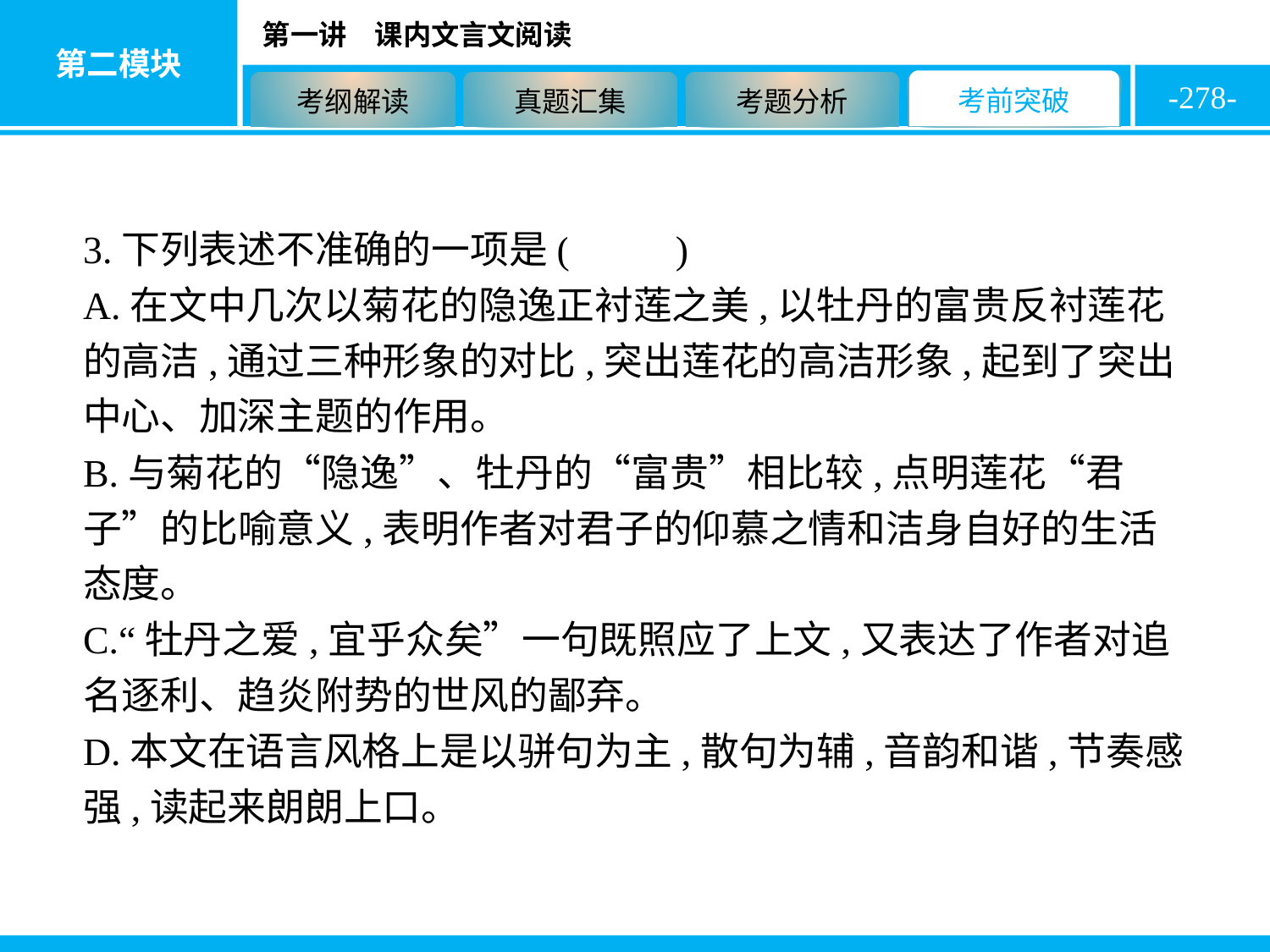

-278-
3.下列表述不准确的一项是(    D    )
A.在文中几次以菊花的隐逸正衬莲之美,以牡丹的富贵反衬莲花的高洁,通过三种形象的对比,突出莲花的高洁形象,起到了突出中心、加深主题的作用。
B.与菊花的“隐逸”、牡丹的“富贵”相比较,点明莲花“君子”的比喻意义,表明作者对君子的仰慕之情和洁身自好的生活态度。
C.“牡丹之爱,宜乎众矣”一句既照应了上文,又表达了作者对追名逐利、趋炎附势的世风的鄙弃。
D.本文在语言风格上是以骈句为主,散句为辅,音韵和谐,节奏感强,读起来朗朗上口。